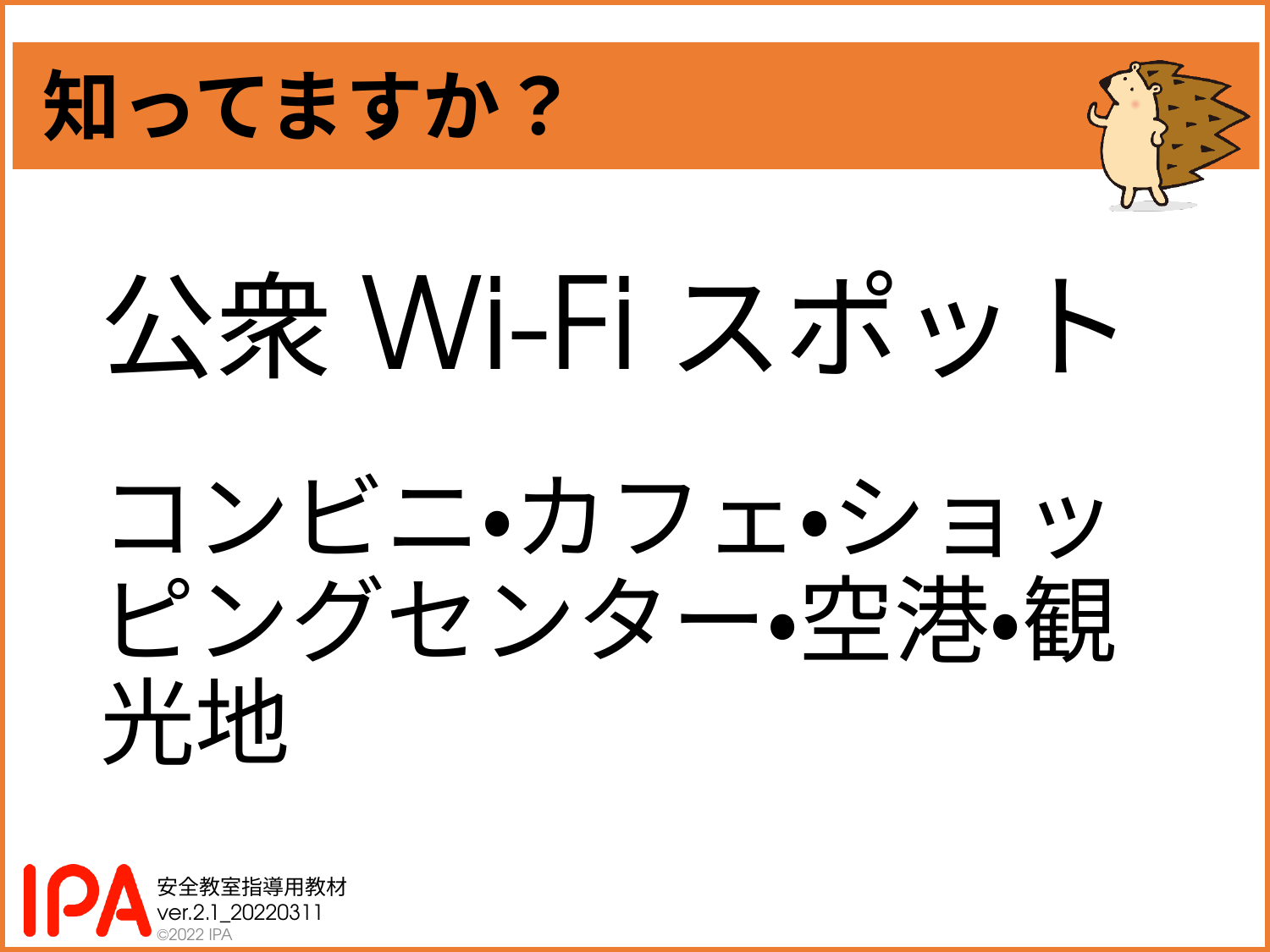

# 知ってますか？
公衆Wi-Fiスポット

コンビニ・カフェ・ショッピングセンター・空港・観光地